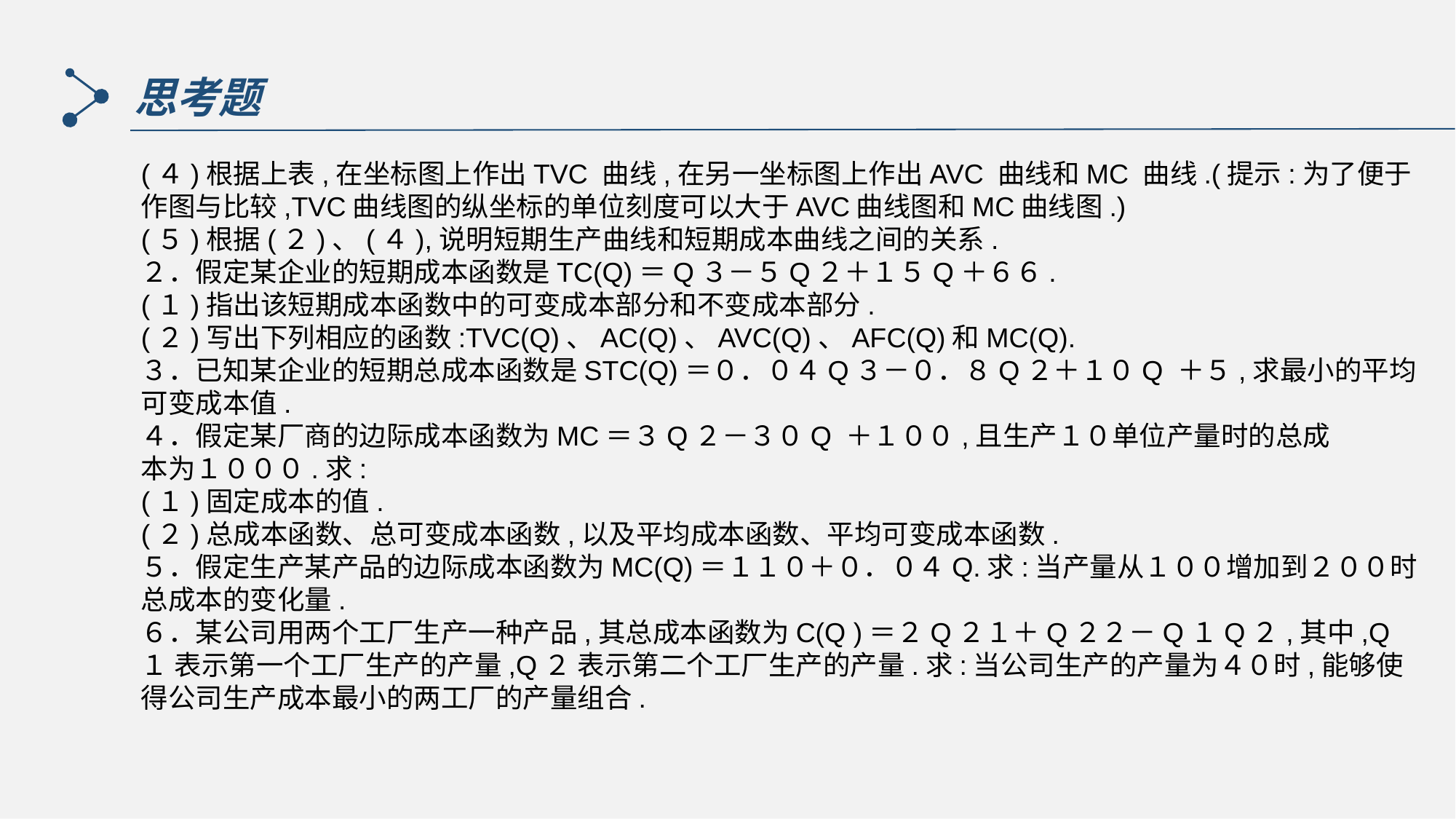

思考题
(４)根据上表,在坐标图上作出TVC 曲线,在另一坐标图上作出AVC 曲线和MC 曲线.(提示:为了便于作图与比较,TVC曲线图的纵坐标的单位刻度可以大于AVC曲线图和MC曲线图.)
(５)根据(２)、(４),说明短期生产曲线和短期成本曲线之间的关系.
２．假定某企业的短期成本函数是TC(Q)＝Q３－５Q２＋１５Q＋６６.
(１)指出该短期成本函数中的可变成本部分和不变成本部分.
(２)写出下列相应的函数:TVC(Q)、AC(Q)、AVC(Q)、AFC(Q)和MC(Q).
３．已知某企业的短期总成本函数是STC(Q)＝０．０４Q３－０．８Q２＋１０Q ＋５,求最小的平均
可变成本值.
４．假定某厂商的边际成本函数为MC＝３Q２－３０Q ＋１００,且生产１０单位产量时的总成
本为１０００.求:
(１)固定成本的值.
(２)总成本函数、总可变成本函数,以及平均成本函数、平均可变成本函数.
５．假定生产某产品的边际成本函数为MC(Q)＝１１０＋０．０４Q.求:当产量从１００增加到２００时总成本的变化量.
６．某公司用两个工厂生产一种产品,其总成本函数为C(Q )＝２Q２１＋Q２２－Q１Q２,其中,Q１ 表示第一个工厂生产的产量,Q２ 表示第二个工厂生产的产量.求:当公司生产的产量为４０时,能够使得公司生产成本最小的两工厂的产量组合.